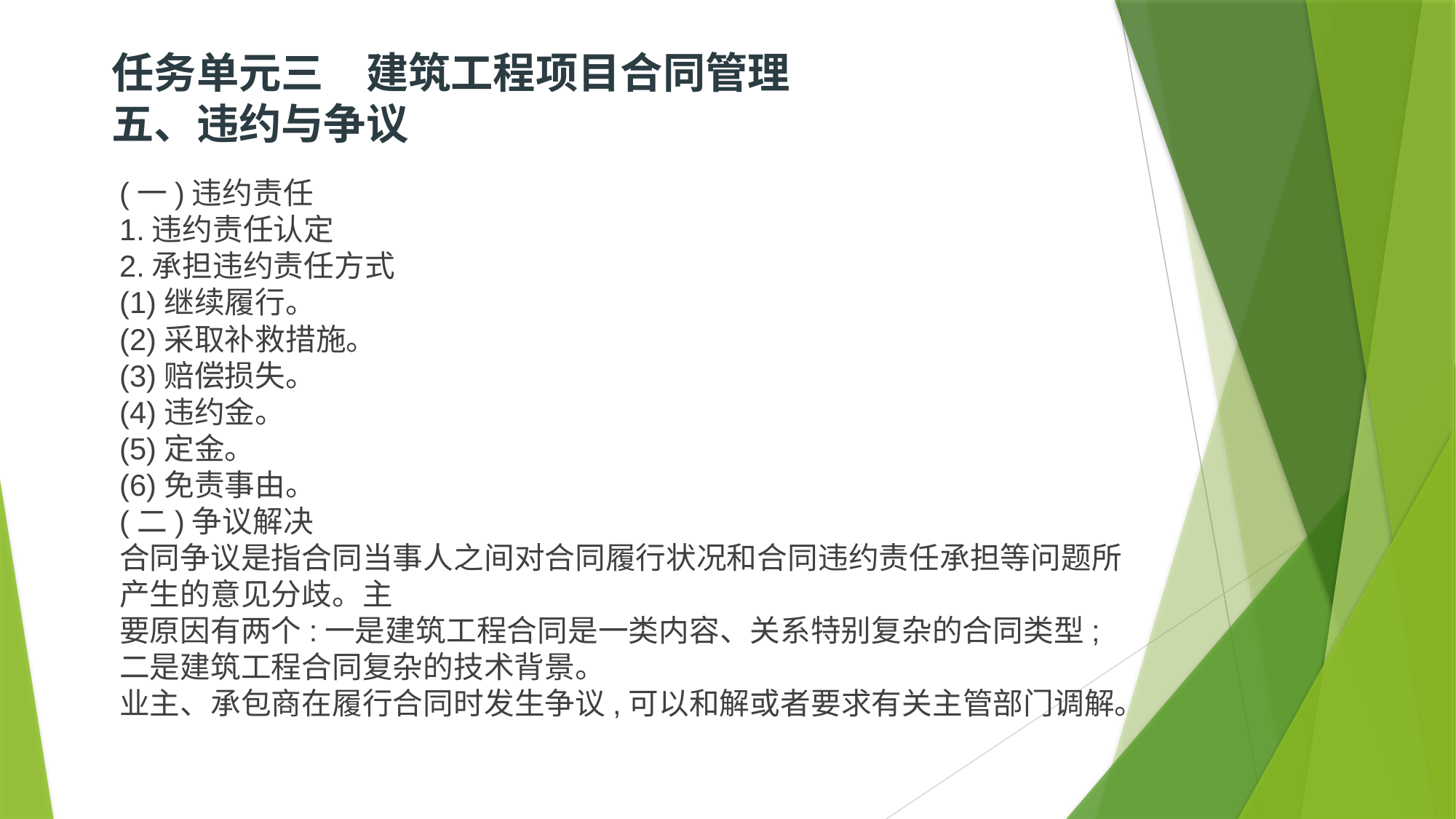

# 任务单元三　建筑工程项目合同管理  五、违约与争议
(一)违约责任
1.违约责任认定
2.承担违约责任方式
(1)继续履行。
(2)采取补救措施。
(3)赔偿损失。
(4)违约金。
(5)定金。
(6)免责事由。
(二)争议解决
合同争议是指合同当事人之间对合同履行状况和合同违约责任承担等问题所产生的意见分歧。主
要原因有两个:一是建筑工程合同是一类内容、关系特别复杂的合同类型;二是建筑工程合同复杂的技术背景。
业主、承包商在履行合同时发生争议,可以和解或者要求有关主管部门调解。